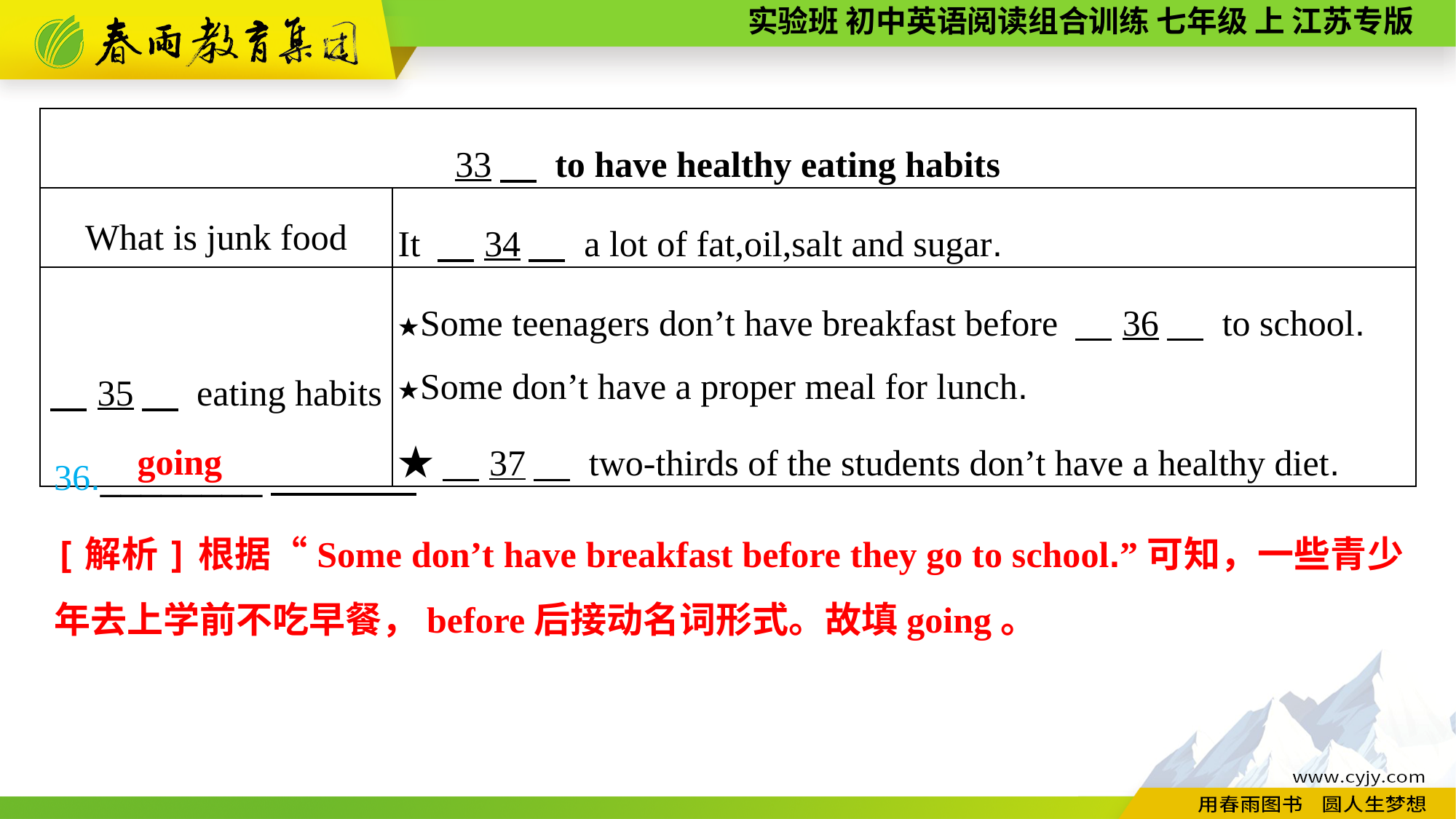

| 33　 to have healthy eating habits |  |
| --- | --- |
| What is junk food | It 　34　 a lot of fat,oil,salt and sugar. |
| 35　 eating habits | ★Some teenagers don’t have breakfast before 　36　 to school. ★Some don’t have a proper meal for lunch. ★　37　 two-thirds of the students don’t have a healthy diet. |
36.________
going
[解析]根据“Some don’t have breakfast before they go to school.”可知，一些青少年去上学前不吃早餐，before后接动名词形式。故填going。